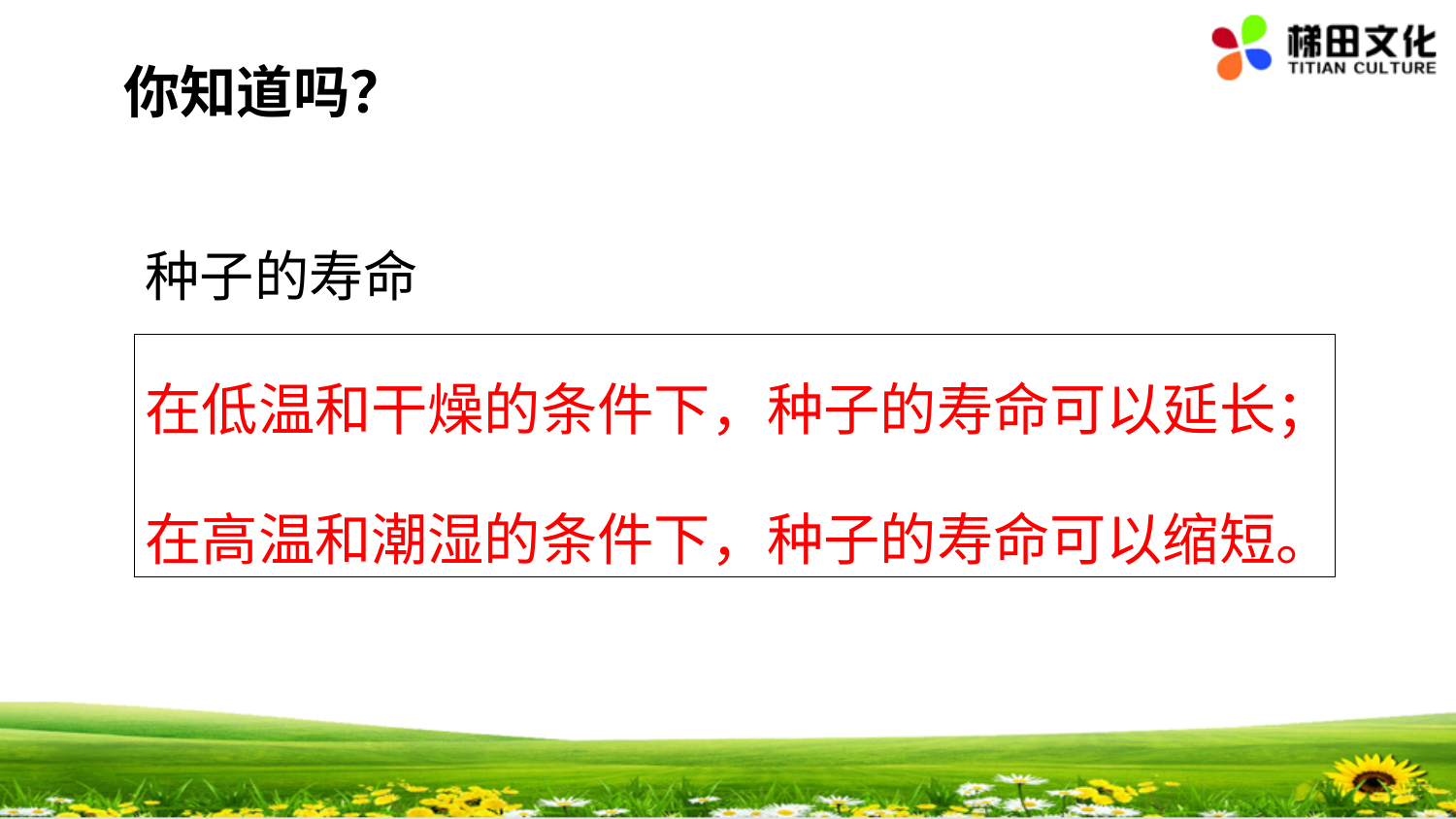

你知道吗？
种子的寿命
在低温和干燥的条件下，种子的寿命可以延长；
在高温和潮湿的条件下，种子的寿命可以缩短。